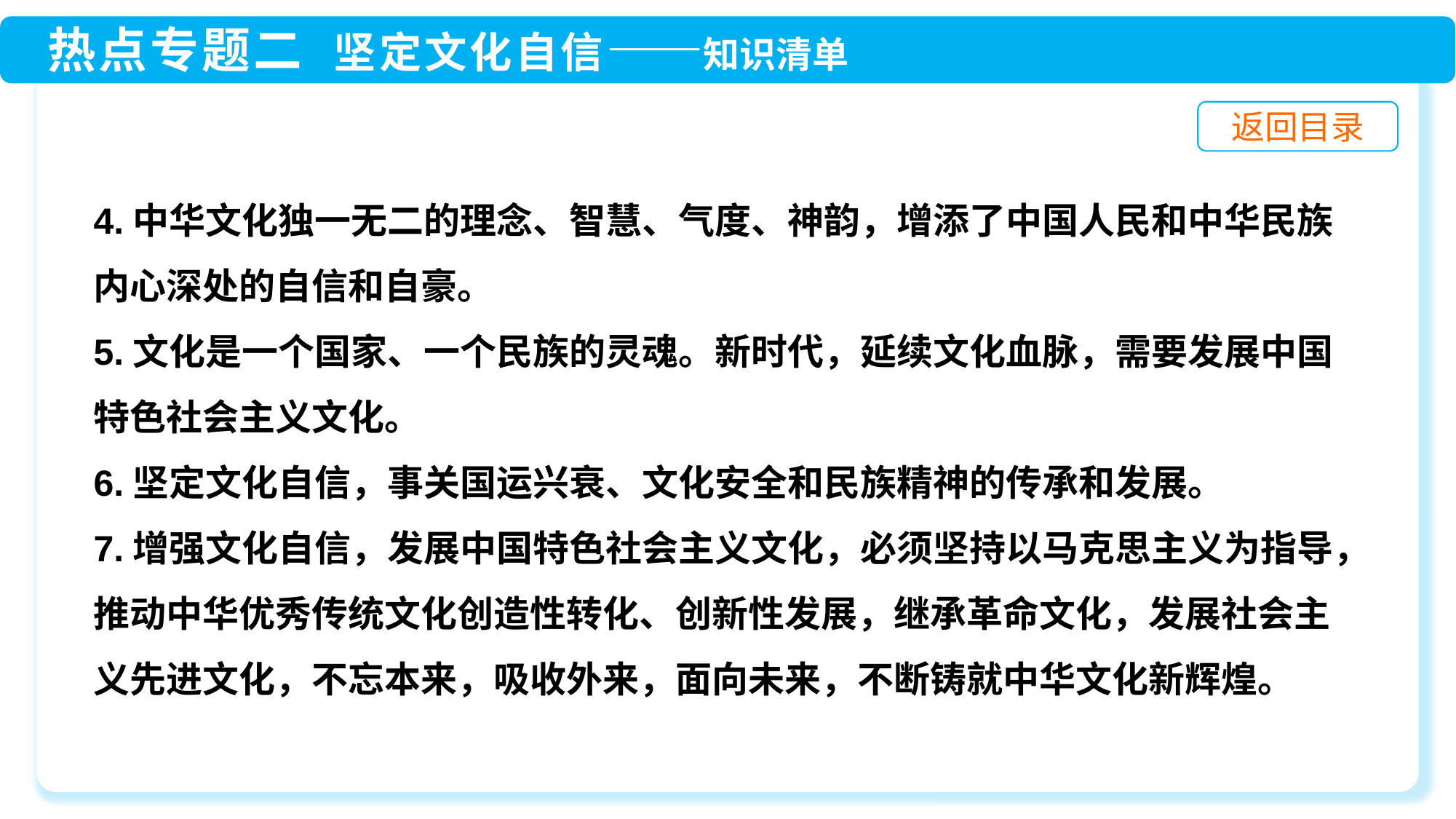

4.中华文化独一无二的理念、智慧、气度、神韵，增添了中国人民和中华民族内心深处的自信和自豪。
5.文化是一个国家、一个民族的灵魂。新时代，延续文化血脉，需要发展中国特色社会主义文化。
6.坚定文化自信，事关国运兴衰、文化安全和民族精神的传承和发展。
7.增强文化自信，发展中国特色社会主义文化，必须坚持以马克思主义为指导，推动中华优秀传统文化创造性转化、创新性发展，继承革命文化，发展社会主义先进文化，不忘本来，吸收外来，面向未来，不断铸就中华文化新辉煌。